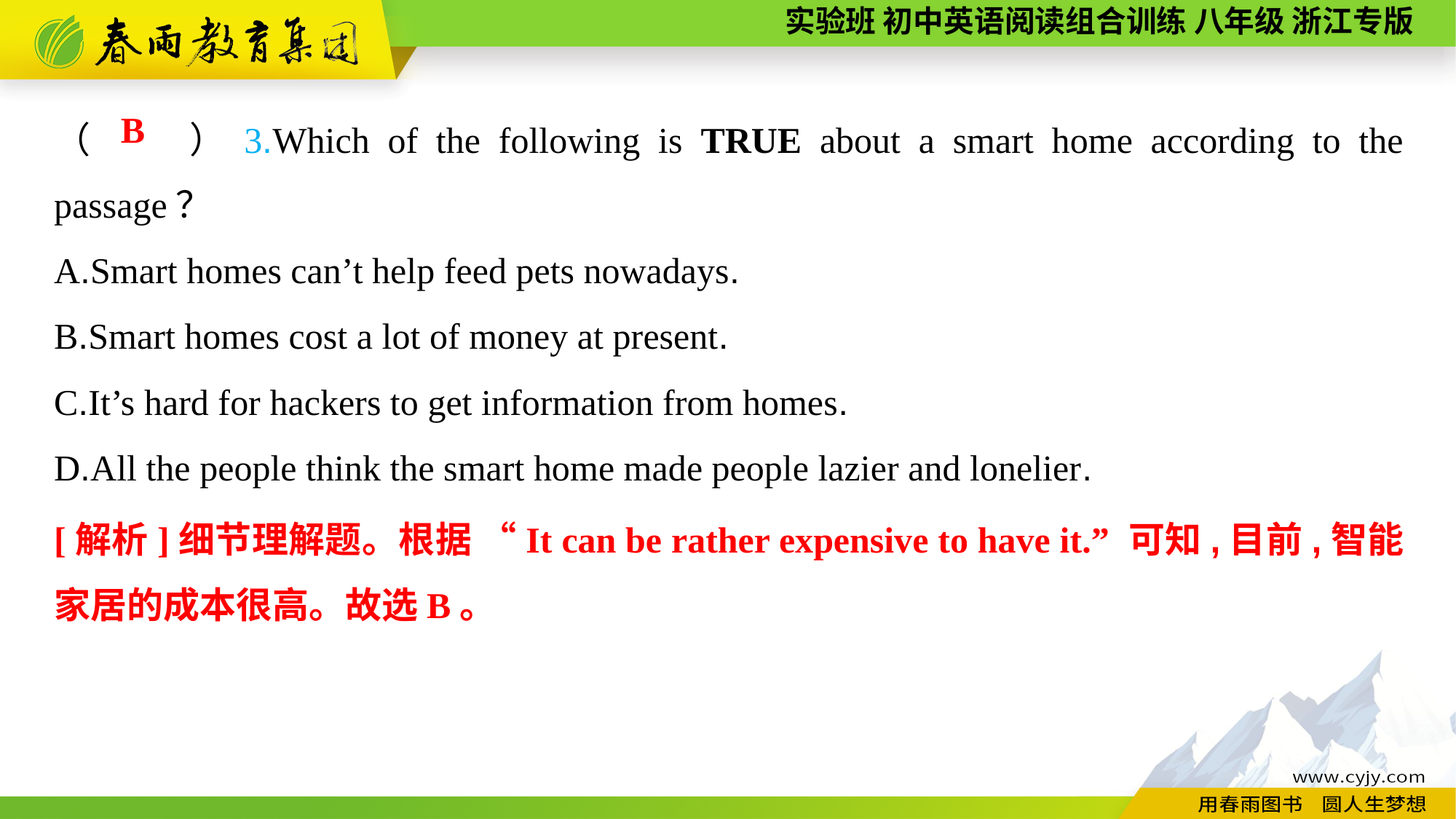

（　　）3.Which of the following is TRUE about a smart home according to the passage？
A.Smart homes can’t help feed pets nowadays.
B.Smart homes cost a lot of money at present.
C.It’s hard for hackers to get information from homes.
D.All the people think the smart home made people lazier and lonelier.
B
[解析]细节理解题。根据 “It can be rather expensive to have it.” 可知,目前,智能家居的成本很高。故选B。